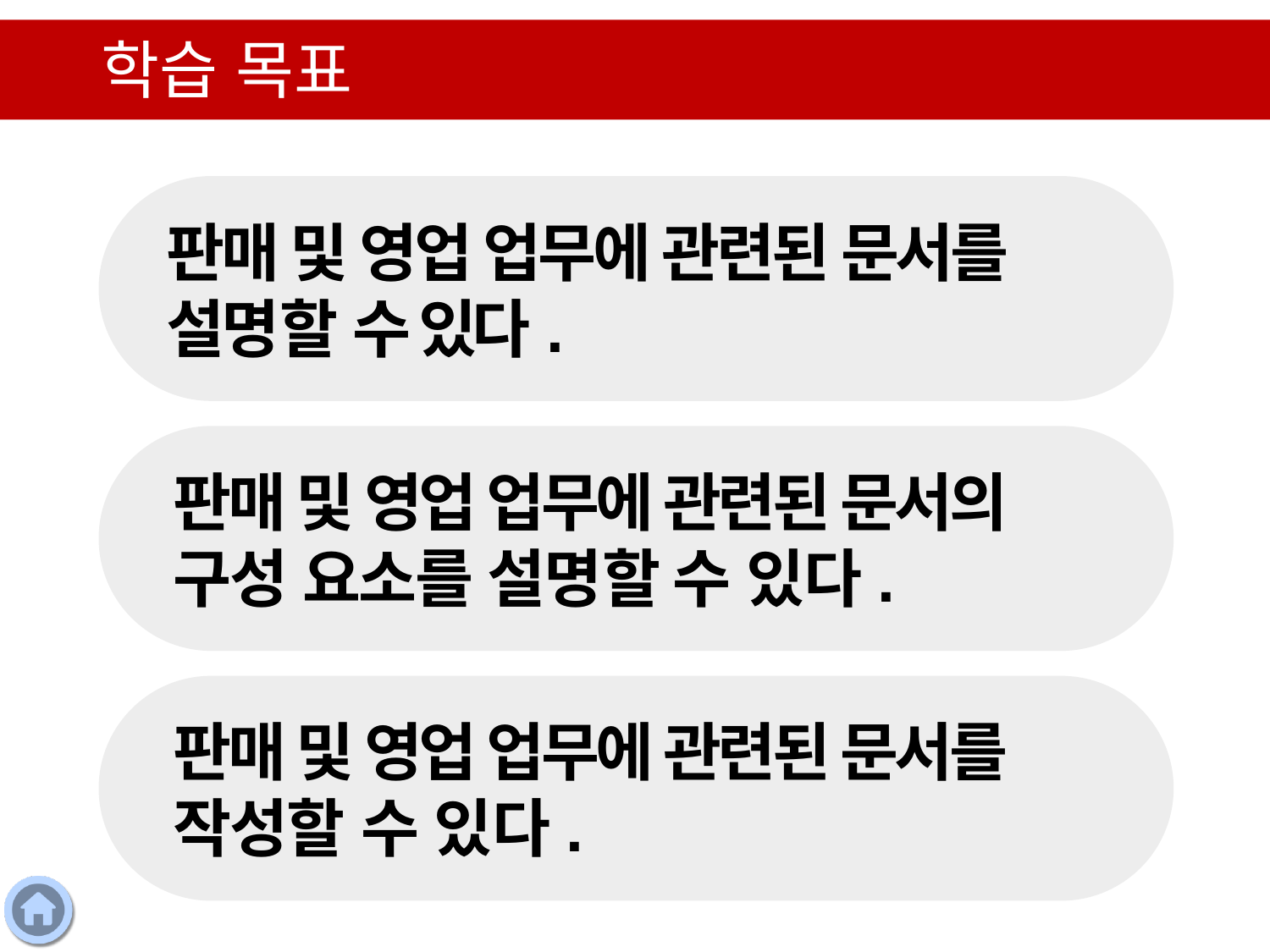

학습 목표

판매 및 영업 업무에 관련된 문서를 설명할 수 있다.

판매 및 영업 업무에 관련된 문서의 구성 요소를 설명할 수 있다.

판매 및 영업 업무에 관련된 문서를 작성할 수 있다.